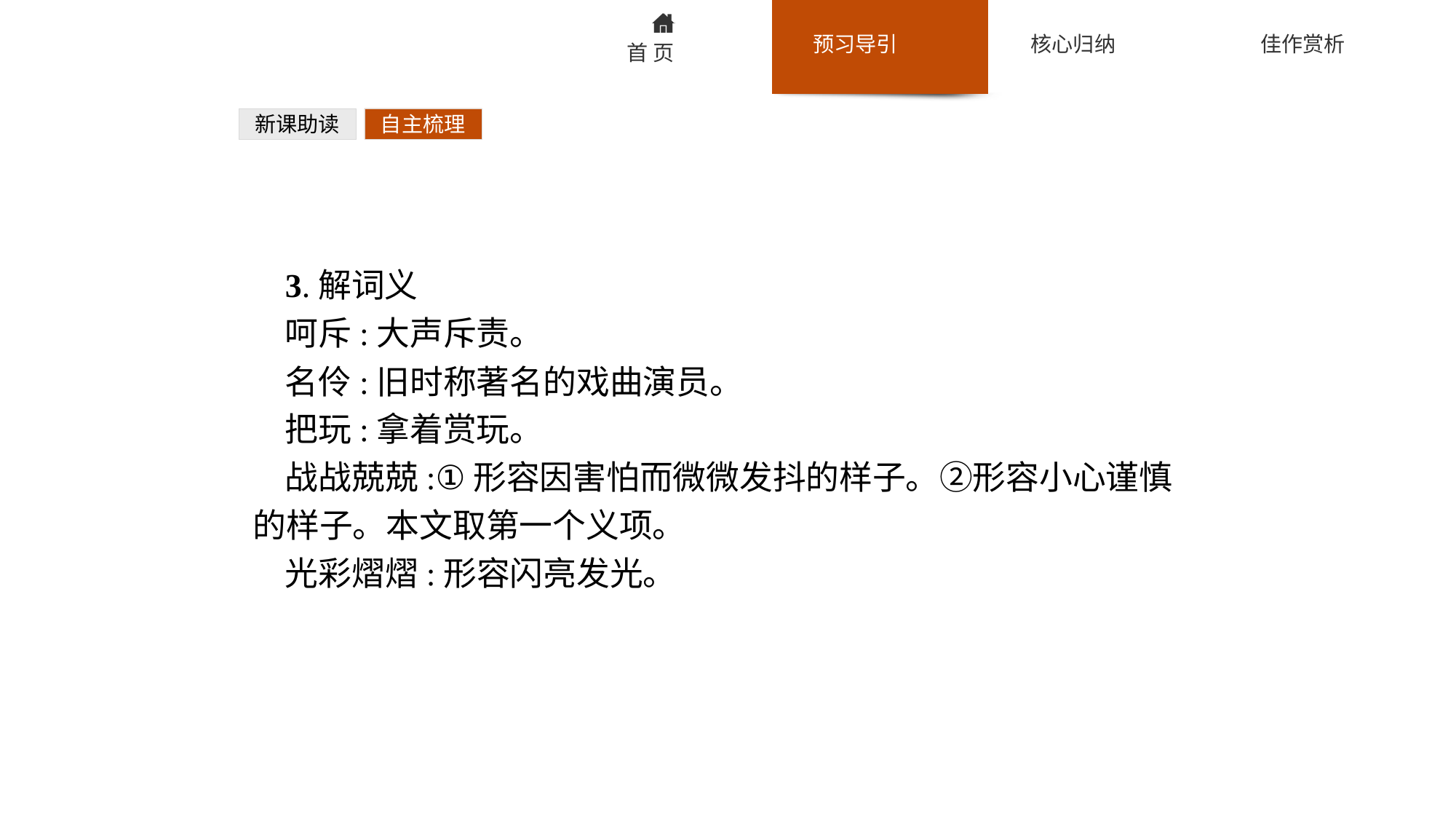

新课助读
自主梳理
3.解词义
呵斥:大声斥责。
名伶:旧时称著名的戏曲演员。
把玩:拿着赏玩。
战战兢兢:①形容因害怕而微微发抖的样子。②形容小心谨慎的样子。本文取第一个义项。
光彩熠熠:形容闪亮发光。